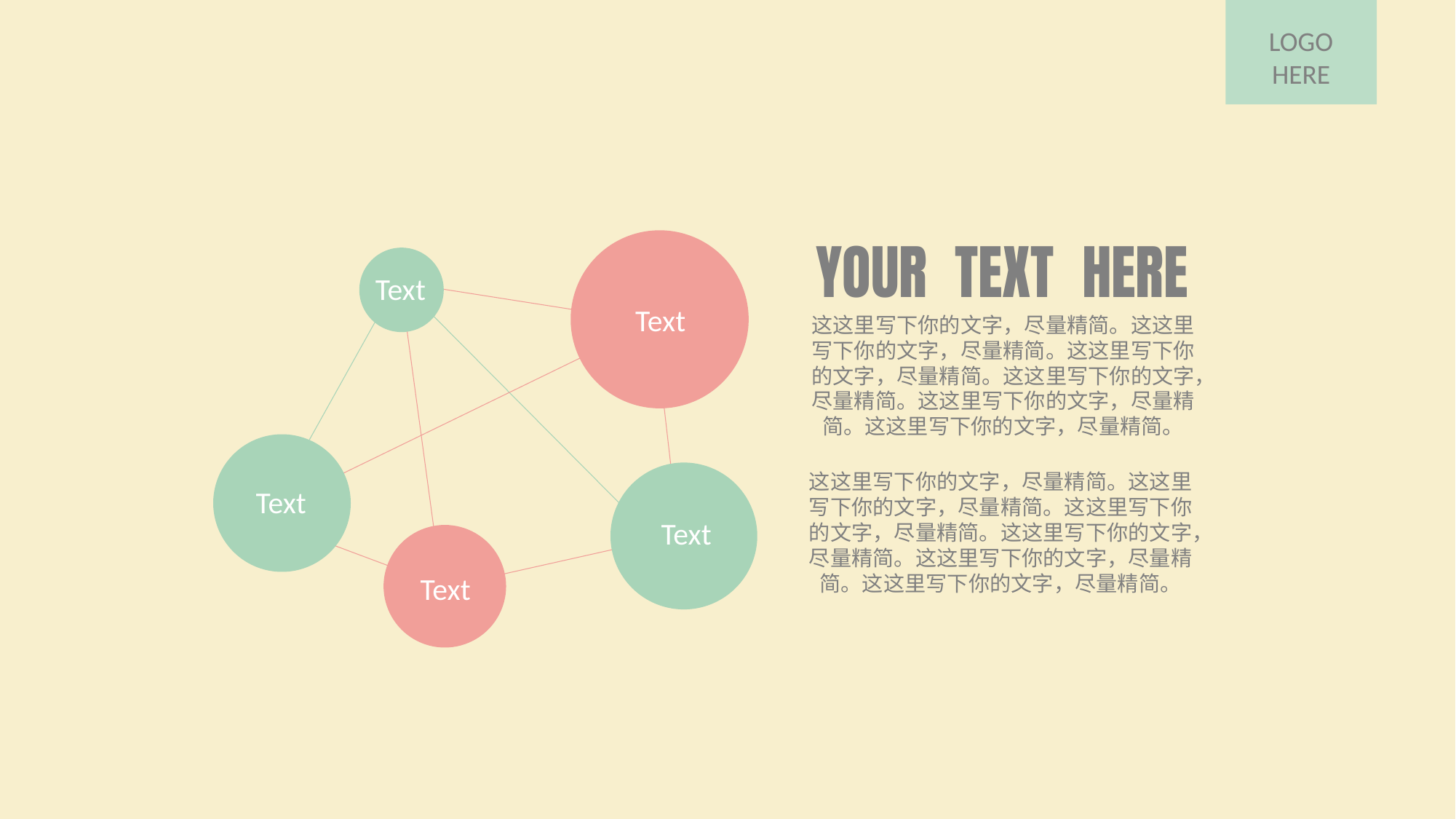

LOGO
HERE

YOUR  TEXT  HERE

Text
Text
这这里写下你的文字，尽量精简。这这里写下你的文字，尽量精简。这这里写下你的文字，尽量精简。这这里写下你的文字，尽量精简。这这里写下你的文字，尽量精简。这这里写下你的文字，尽量精简。

这这里写下你的文字，尽量精简。这这里写下你的文字，尽量精简。这这里写下你的文字，尽量精简。这这里写下你的文字，尽量精简。这这里写下你的文字，尽量精简。这这里写下你的文字，尽量精简。
Text
Text

Text